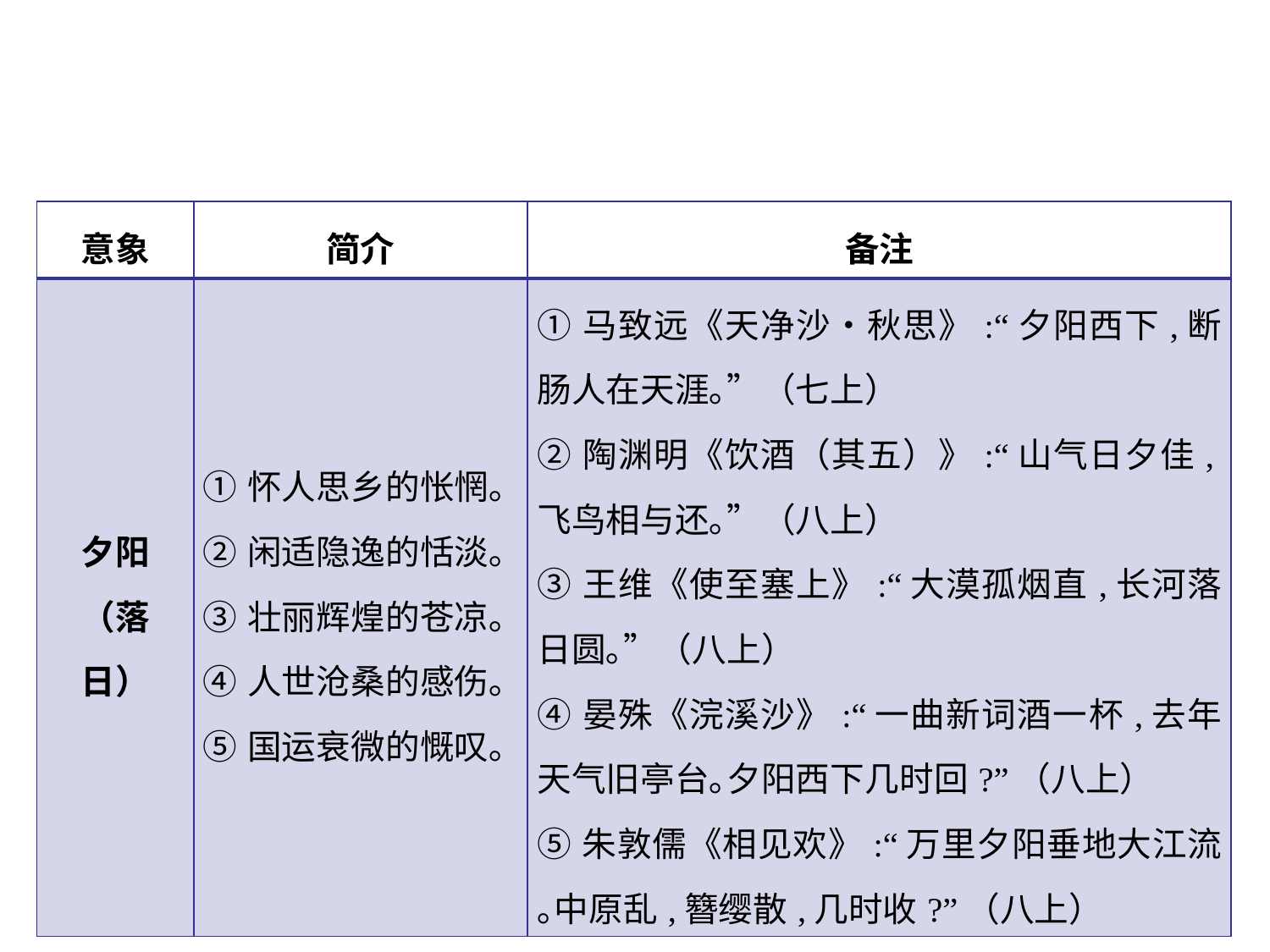

| 意象 | 简介 | 备注 |
| --- | --- | --- |
| 夕阳 （落日） | ①怀人思乡的怅惘｡ ②闲适隐逸的恬淡｡ ③壮丽辉煌的苍凉｡ ④人世沧桑的感伤｡ ⑤国运衰微的慨叹｡ | ①马致远《天净沙•秋思》:“夕阳西下,断肠人在天涯｡”（七上） ②陶渊明《饮酒（其五）》:“山气日夕佳,飞鸟相与还｡”（八上） ③王维《使至塞上》:“大漠孤烟直,长河落日圆｡”（八上） ④晏殊《浣溪沙》:“一曲新词酒一杯,去年天气旧亭台｡夕阳西下几时回?”（八上） ⑤朱敦儒《相见欢》:“万里夕阳垂地大江流｡中原乱,簪缨散,几时收?”（八上） |